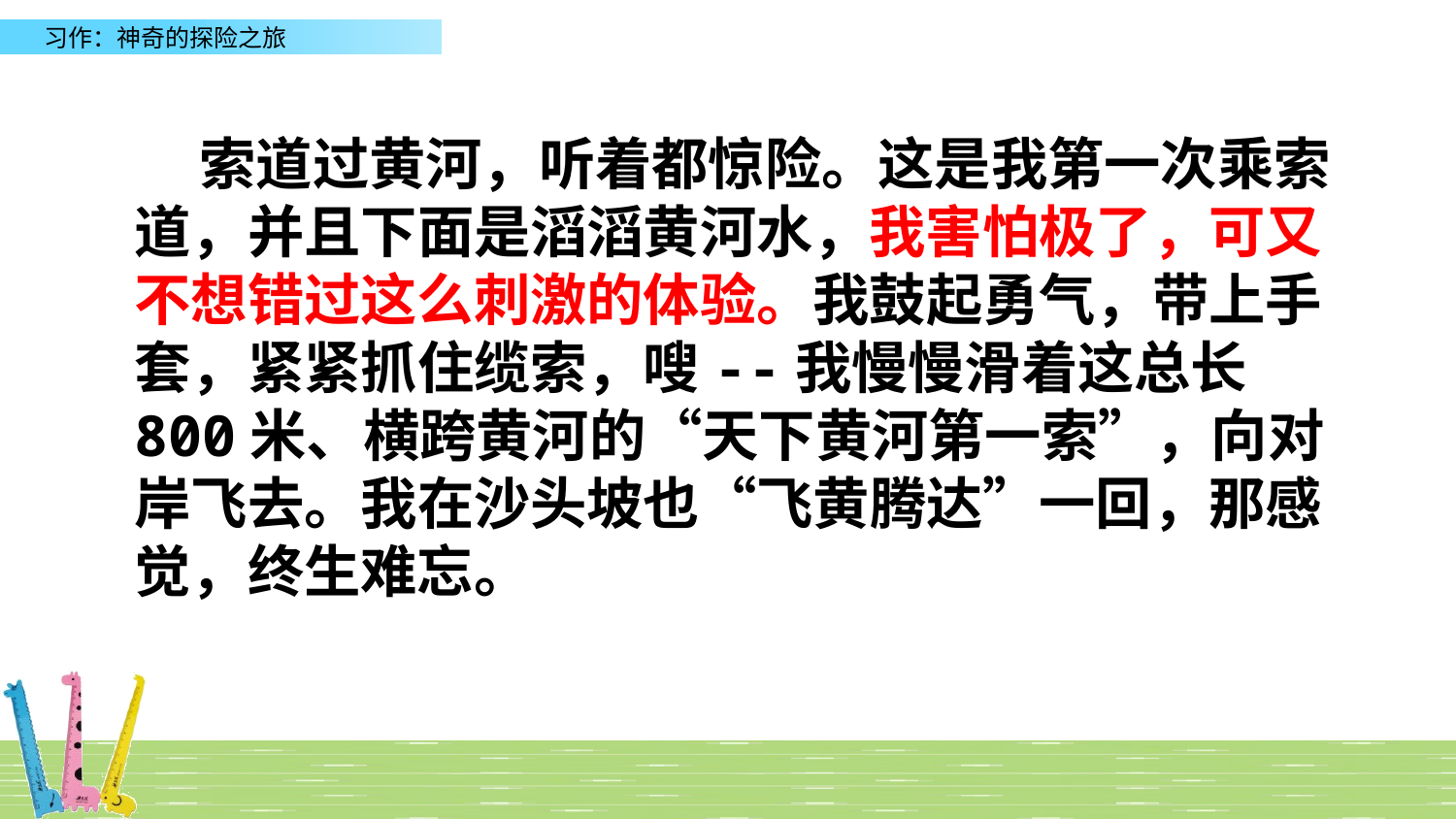

索道过黄河，听着都惊险。这是我第一次乘索道，并且下面是滔滔黄河水，我害怕极了，可又不想错过这么刺激的体验。我鼓起勇气，带上手套，紧紧抓住缆索，嗖--我慢慢滑着这总长800米、横跨黄河的“天下黄河第一索”，向对岸飞去。我在沙头坡也“飞黄腾达”一回，那感觉，终生难忘。